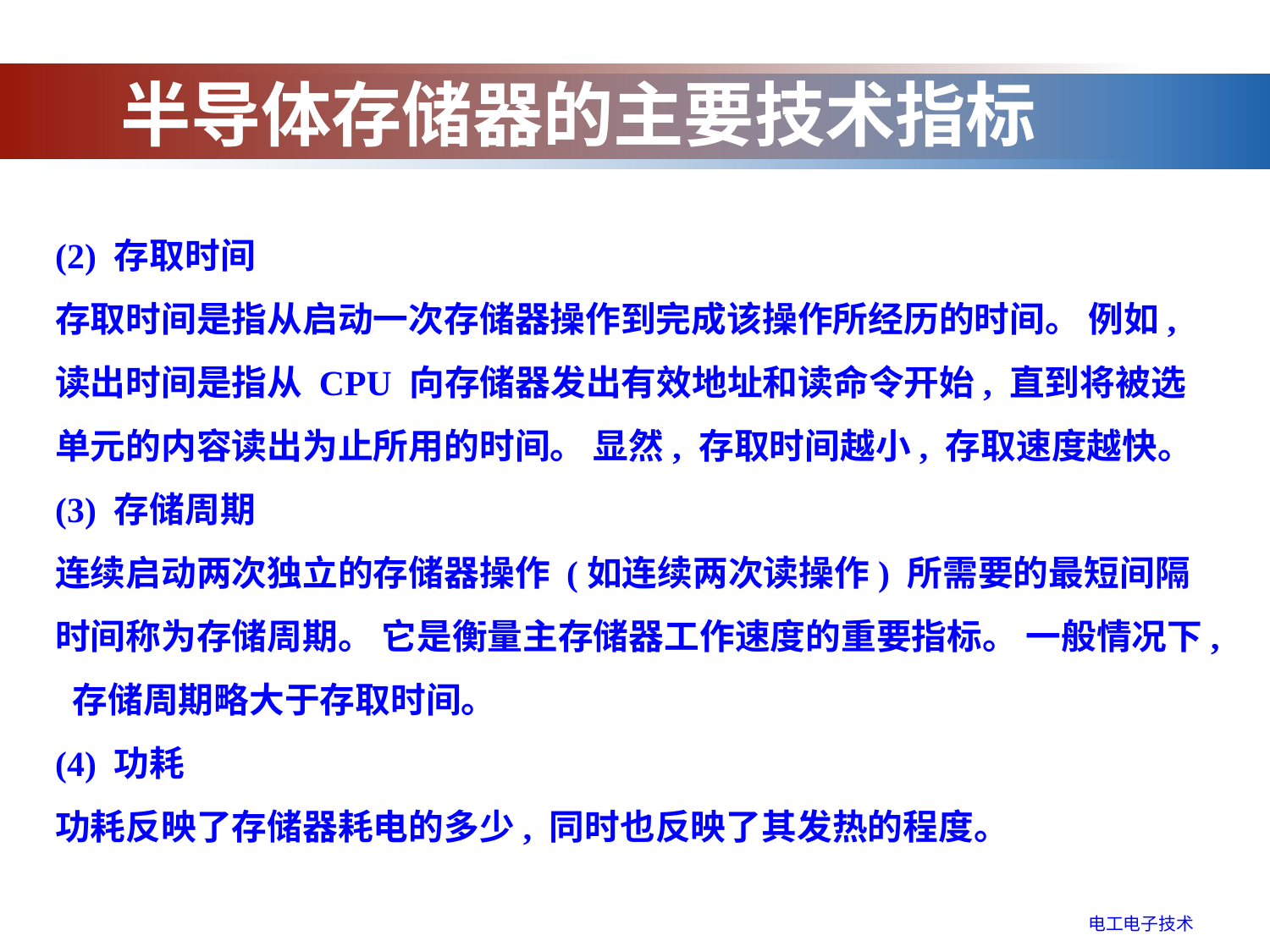

半导体存储器的主要技术指标
(2) 存取时间
存取时间是指从启动一次存储器操作到完成该操作所经历的时间。 例如, 读出时间是指从 CPU 向存储器发出有效地址和读命令开始, 直到将被选单元的内容读出为止所用的时间。 显然, 存取时间越小, 存取速度越快。
(3) 存储周期
连续启动两次独立的存储器操作 (如连续两次读操作) 所需要的最短间隔时间称为存储周期。 它是衡量主存储器工作速度的重要指标。 一般情况下, 存储周期略大于存取时间。
(4) 功耗
功耗反映了存储器耗电的多少, 同时也反映了其发热的程度。

电工电子技术